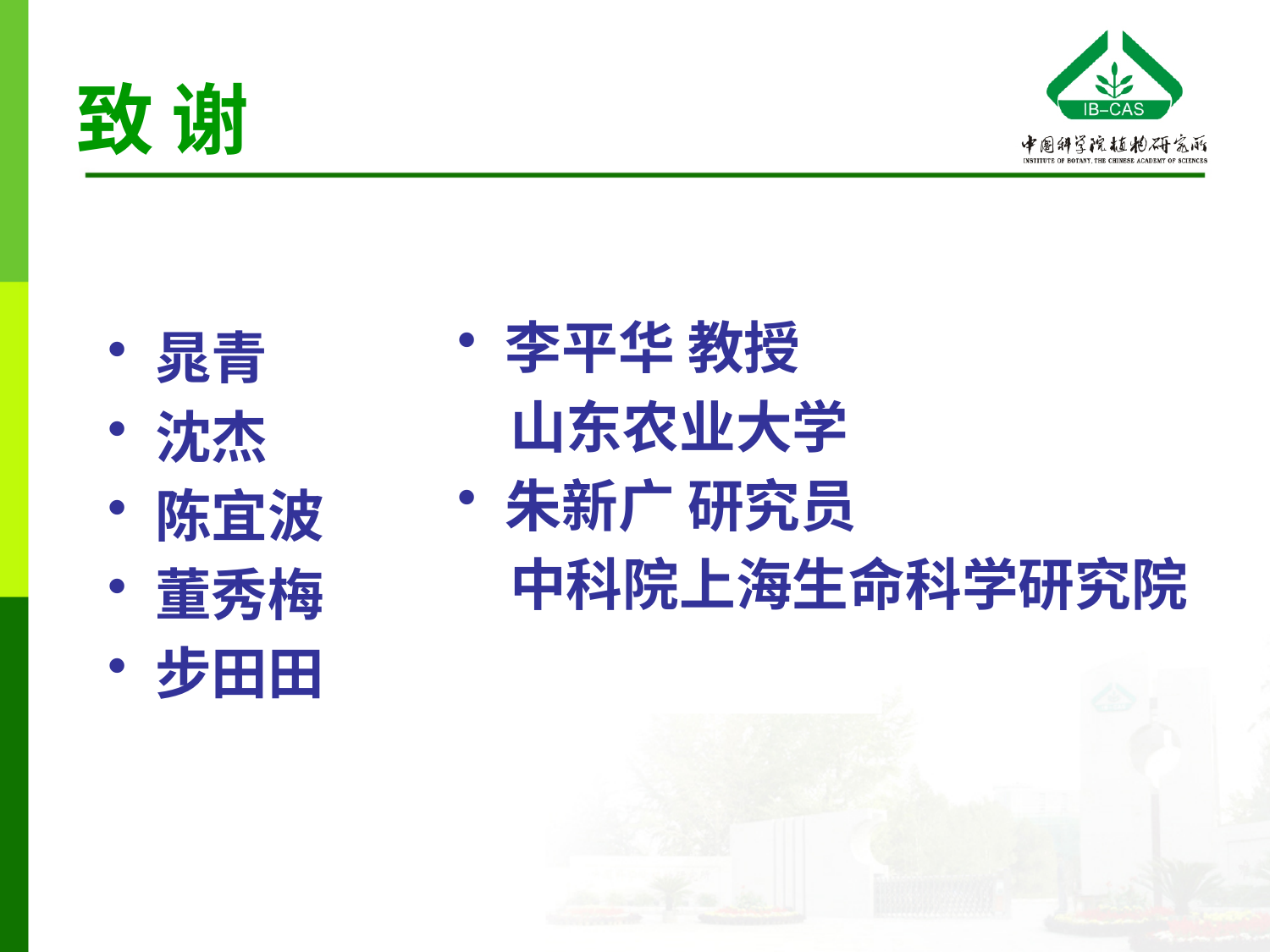

# 致 谢
李平华 教授
   山东农业大学
朱新广 研究员
   中科院上海生命科学研究院

晁青
沈杰
陈宜波
董秀梅
步田田